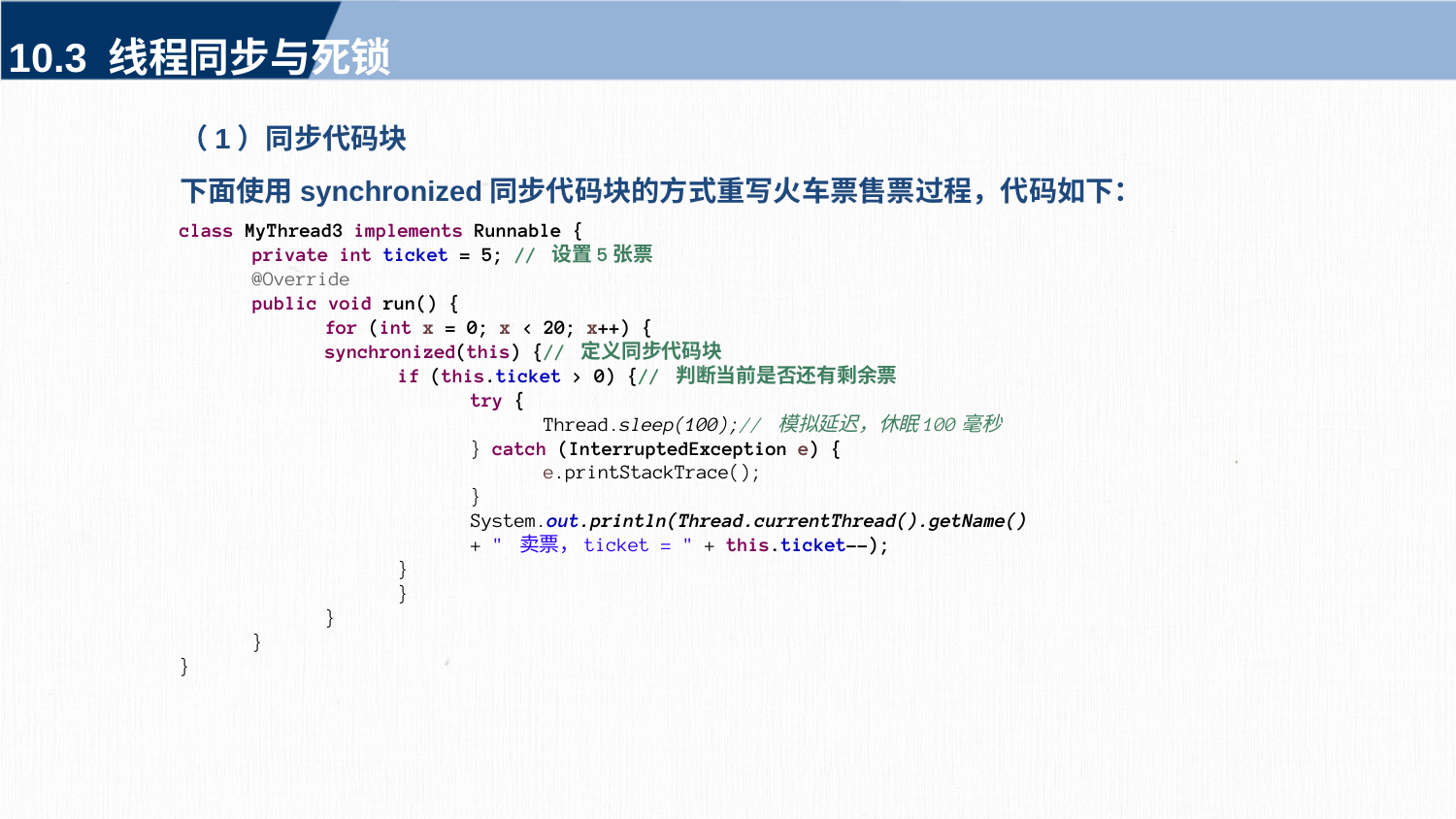

10.3 线程同步与死锁

（1）同步代码块
下面使用synchronized同步代码块的方式重写火车票售票过程，代码如下：
class MyThread3 implements Runnable {
private int ticket = 5; // 设置5张票
@Override
public void run() {
for (int x = 0; x < 20; x++) {
synchronized(this) {// 定义同步代码块
if (this.ticket > 0) {// 判断当前是否还有剩余票
try {
	Thread.sleep(100);// 模拟延迟，休眠100毫秒
} catch (InterruptedException e) {
	e.printStackTrace();
}
	System.out.println(Thread.currentThread().getName()
	+ " 卖票，ticket = " + this.ticket--);
}
}
}
}
}